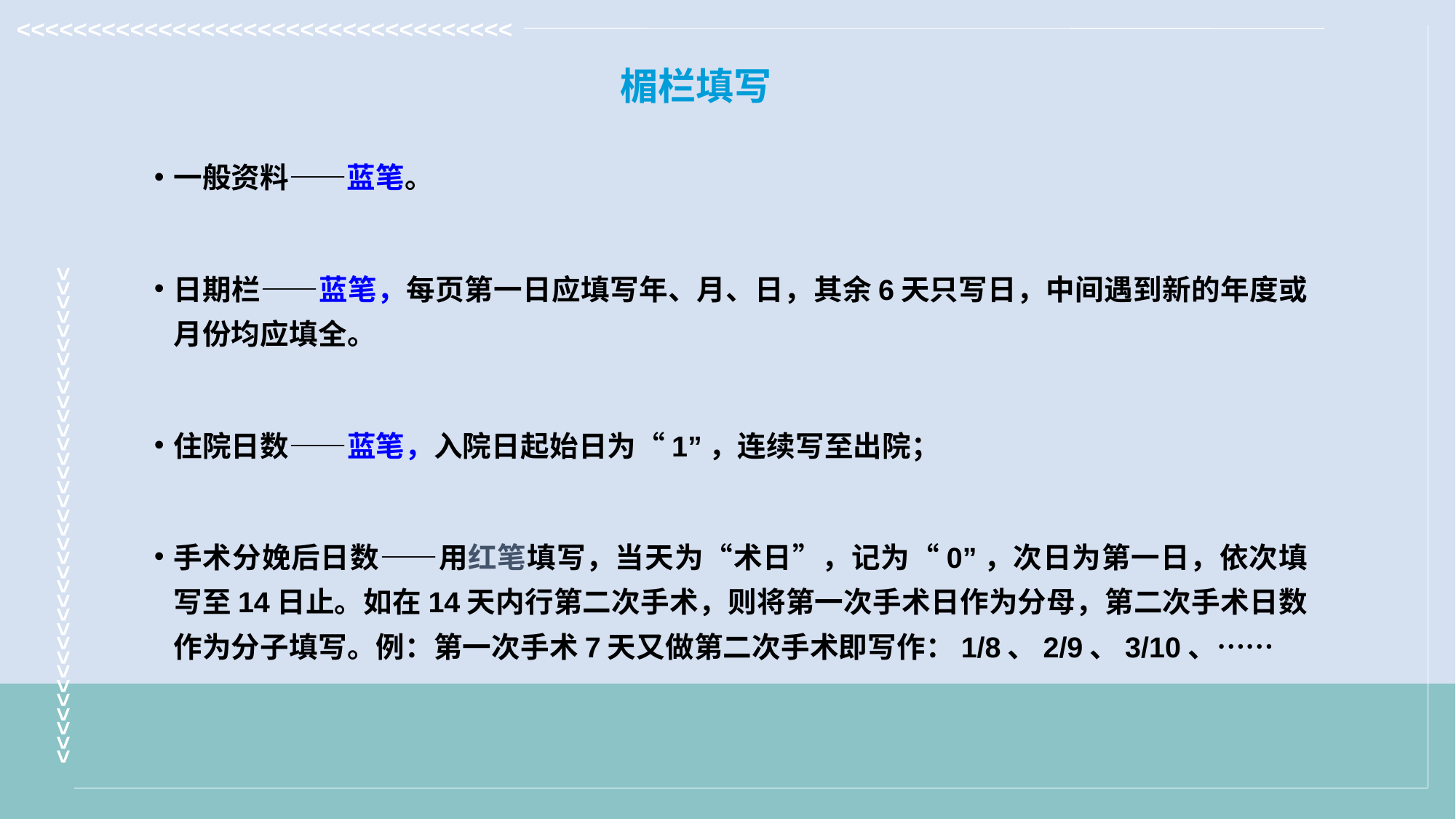

楣栏填写
一般资料——蓝笔。

日期栏——蓝笔，每页第一日应填写年、月、日，其余6天只写日，中间遇到新的年度或月份均应填全。

住院日数——蓝笔，入院日起始日为“1”，连续写至出院；

手术分娩后日数——用红笔填写，当天为“术日”，记为“0”，次日为第一日，依次填写至14日止。如在14天内行第二次手术，则将第一次手术日作为分母，第二次手术日数作为分子填写。例：第一次手术7天又做第二次手术即写作：1/8、2/9、3/10、……